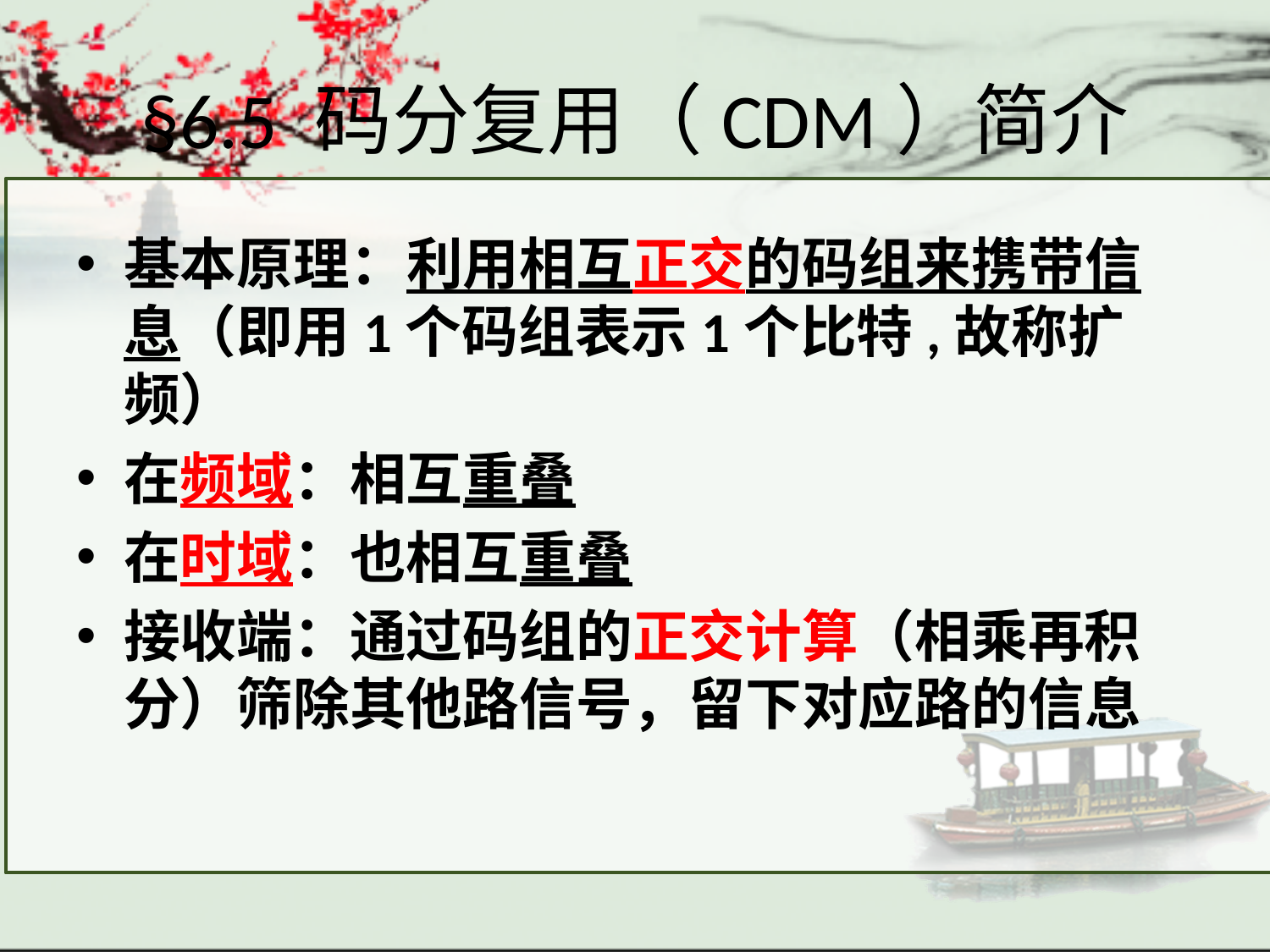

# §6.5 码分复用（CDM）简介

基本原理：利用相互正交的码组来携带信息（即用1个码组表示1个比特,故称扩频）
在频域：相互重叠
在时域：也相互重叠
接收端：通过码组的正交计算（相乘再积分）筛除其他路信号，留下对应路的信息